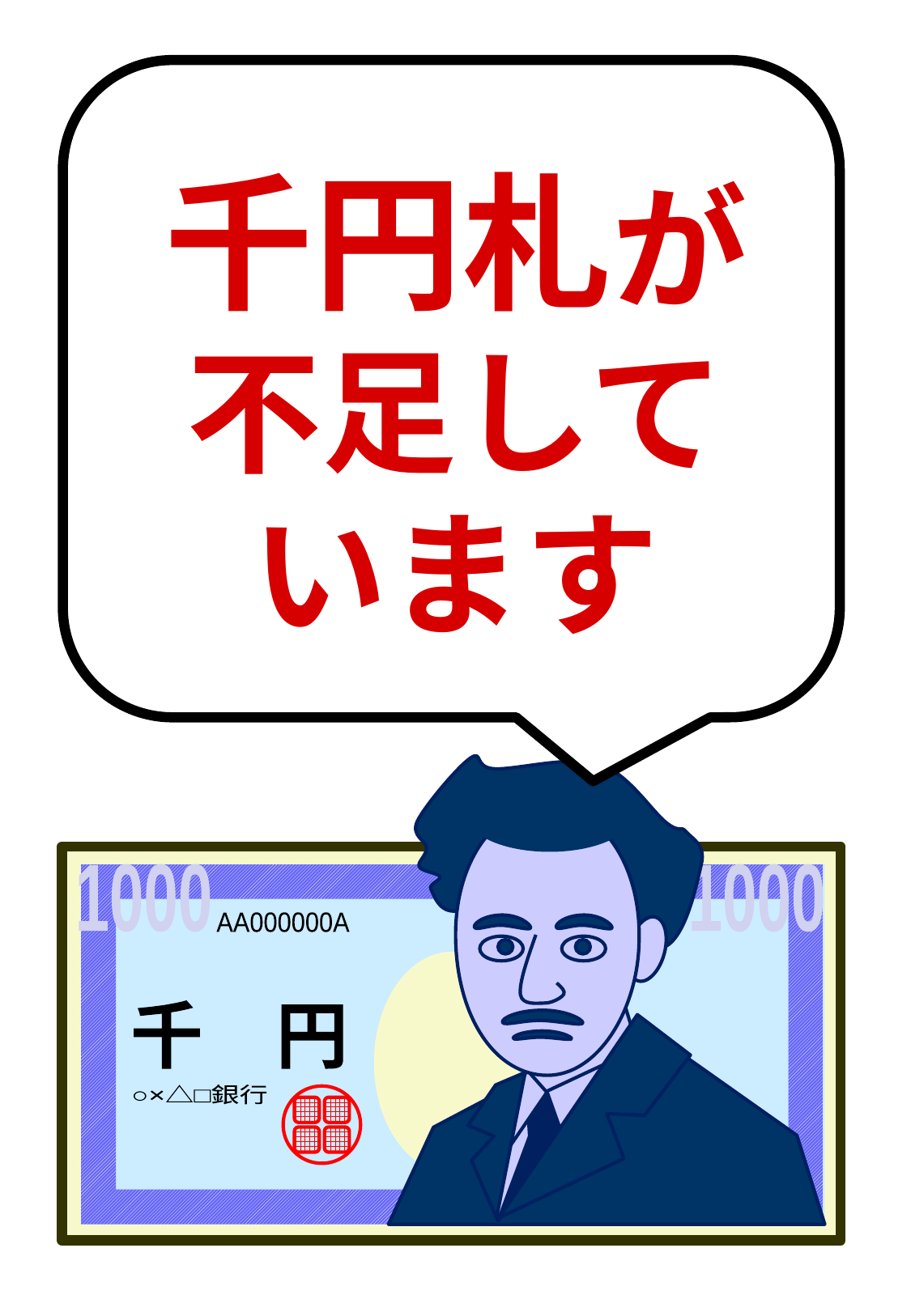

千円札が
不足して
います

1000
1000
AA000000A

千　円
○×△□銀行